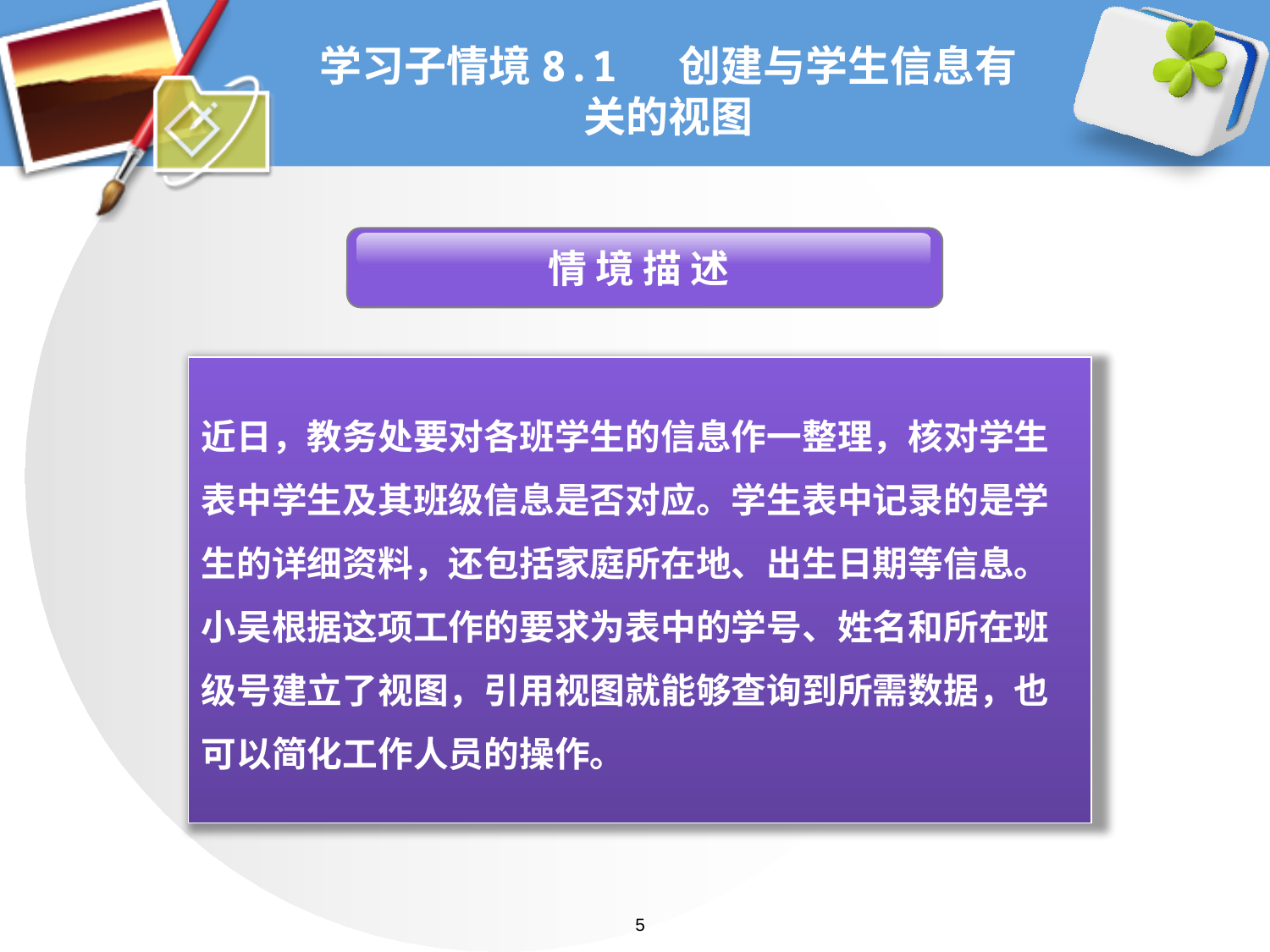

# 学习子情境8.1  创建与学生信息有关的视图

  情 境 描 述

近日，教务处要对各班学生的信息作一整理，核对学生
表中学生及其班级信息是否对应。学生表中记录的是学
生的详细资料，还包括家庭所在地、出生日期等信息。
小吴根据这项工作的要求为表中的学号、姓名和所在班
级号建立了视图，引用视图就能够查询到所需数据，也
可以简化工作人员的操作。
5